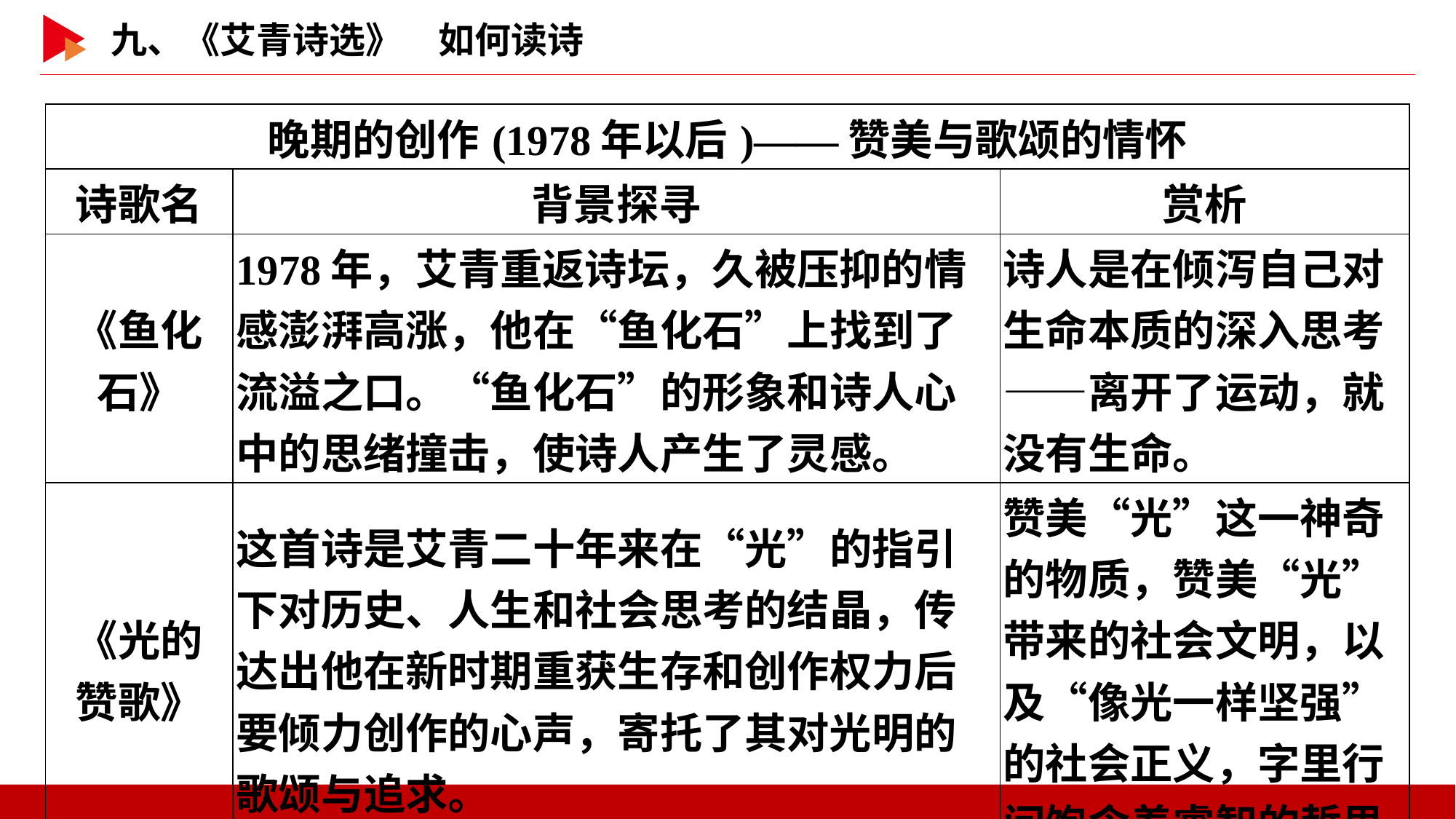

| 晚期的创作(1978年以后)——赞美与歌颂的情怀 |  |  |
| --- | --- | --- |
| 诗歌名 | 背景探寻 | 赏析 |
| 《鱼化石》 | 1978年，艾青重返诗坛，久被压抑的情感澎湃高涨，他在“鱼化石”上找到了流溢之口。“鱼化石”的形象和诗人心中的思绪撞击，使诗人产生了灵感。 | 诗人是在倾泻自己对生命本质的深入思考——离开了运动，就没有生命。 |
| 《光的 赞歌》 | 这首诗是艾青二十年来在“光”的指引下对历史、人生和社会思考的结晶，传达出他在新时期重获生存和创作权力后要倾力创作的心声，寄托了其对光明的歌颂与追求。 | 赞美“光”这一神奇的物质，赞美“光”带来的社会文明，以及“像光一样坚强”的社会正义，字里行间饱含着睿智的哲思。 |